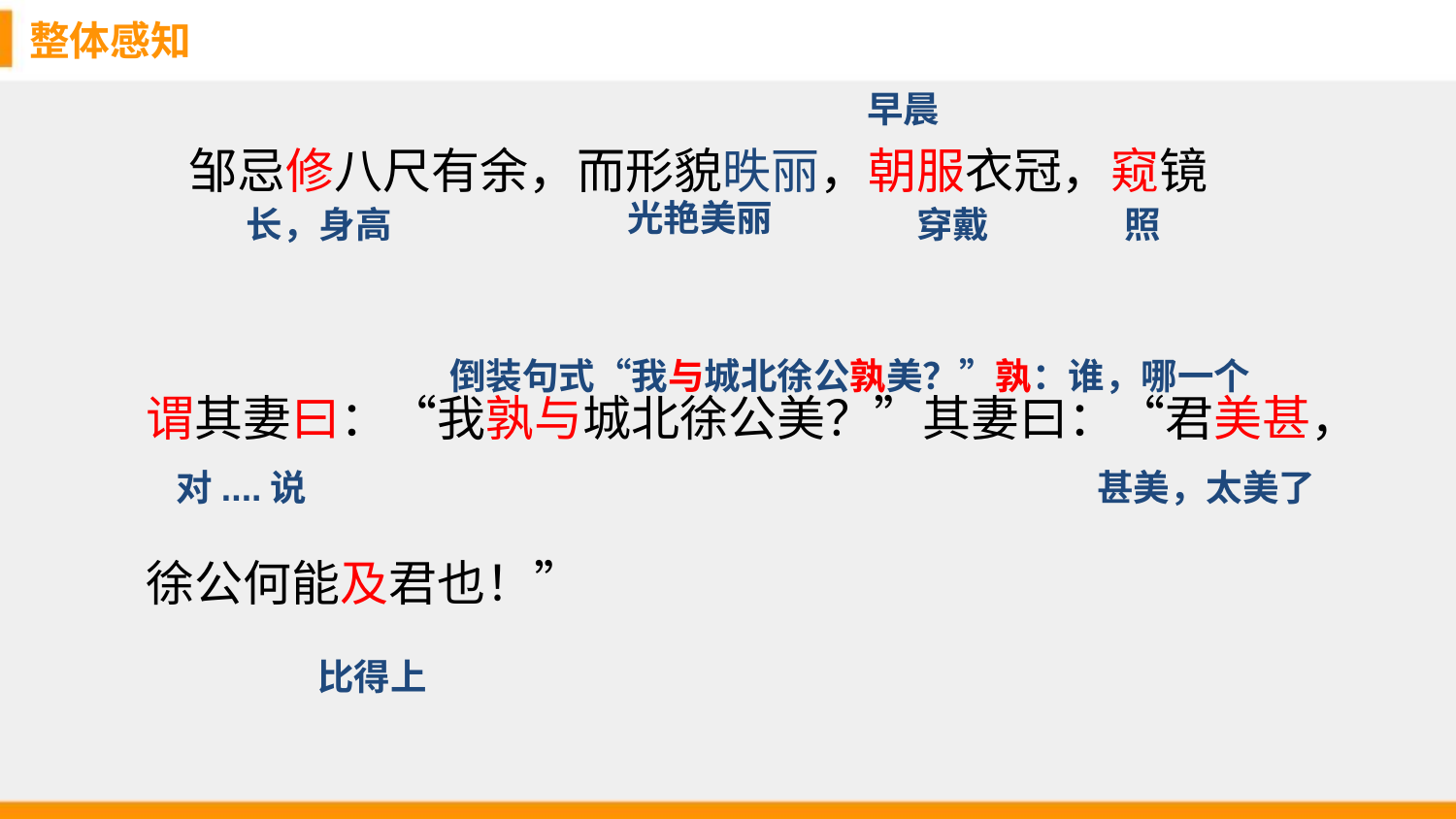

整体感知
早晨
   邹忌修八尺有余，而形貌昳丽，朝服衣冠，窥镜

谓其妻曰：“我孰与城北徐公美？”其妻曰：“君美甚，

徐公何能及君也！”
光艳美丽
长，身高
穿戴
照
倒装句式“我与城北徐公孰美？”孰：谁，哪一个
对....说
甚美，太美了
比得上